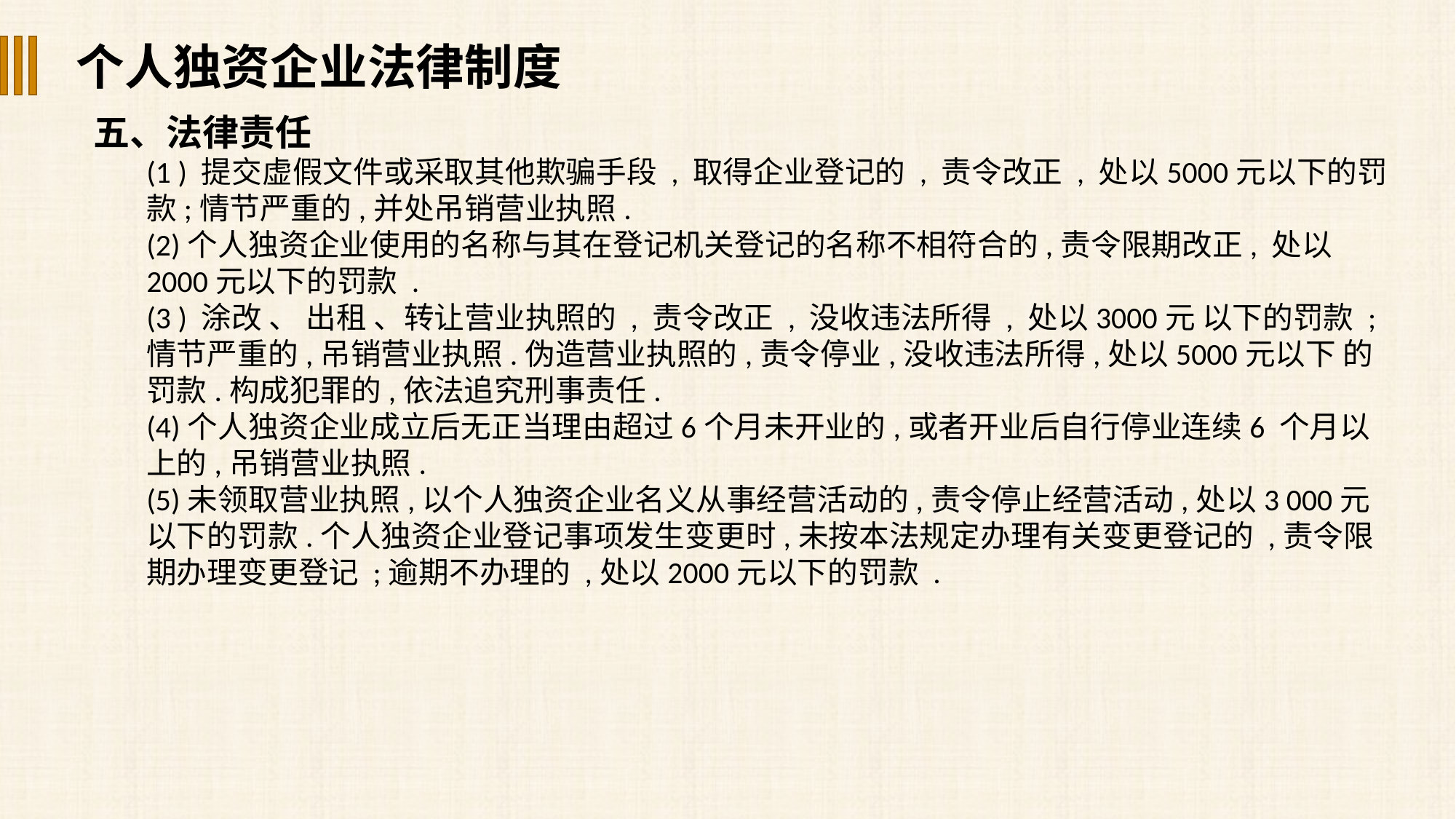

个人独资企业法律制度

五、法律责任
(1 ) 提交虚假文件或采取其他欺骗手段 , 取得企业登记的 , 责令改正 , 处以5000元以下的罚款;情节严重的,并处吊销营业执照.
(2)个人独资企业使用的名称与其在登记机关登记的名称不相符合的,责令限期改正, 处以2000元以下的罚款 .
(3 ) 涂改 、 出租 、转让营业执照的 , 责令改正 , 没收违法所得 , 处以3000元 以下的罚款 ; 情节严重的,吊销营业执照.伪造营业执照的,责令停业,没收违法所得,处以5000元以下 的罚款.构成犯罪的,依法追究刑事责任.
(4)个人独资企业成立后无正当理由超过6个月未开业的,或者开业后自行停业连续6 个月以上的,吊销营业执照.
(5)未领取营业执照,以个人独资企业名义从事经营活动的,责令停止经营活动,处以3 000元以下的罚款.个人独资企业登记事项发生变更时,未按本法规定办理有关变更登记的 ,责令限期办理变更登记 ;逾期不办理的 ,处以2000元以下的罚款 .